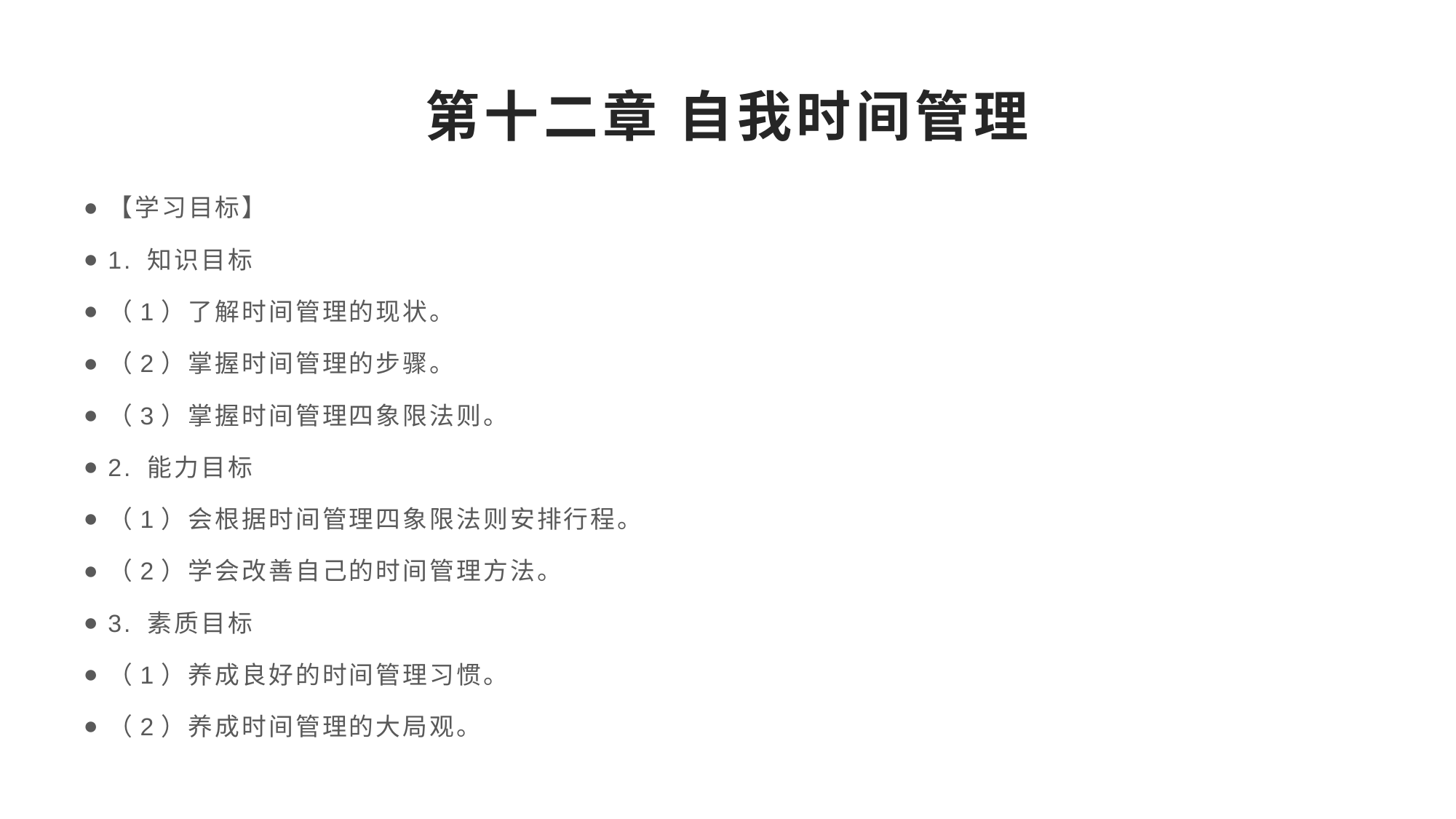

# 第十二章 自我时间管理
【学习目标】
1. 知识目标
（1）了解时间管理的现状。
（2）掌握时间管理的步骤。
（3）掌握时间管理四象限法则。
2. 能力目标
（1）会根据时间管理四象限法则安排行程。
（2）学会改善自己的时间管理方法。
3. 素质目标
（1）养成良好的时间管理习惯。
（2）养成时间管理的大局观。